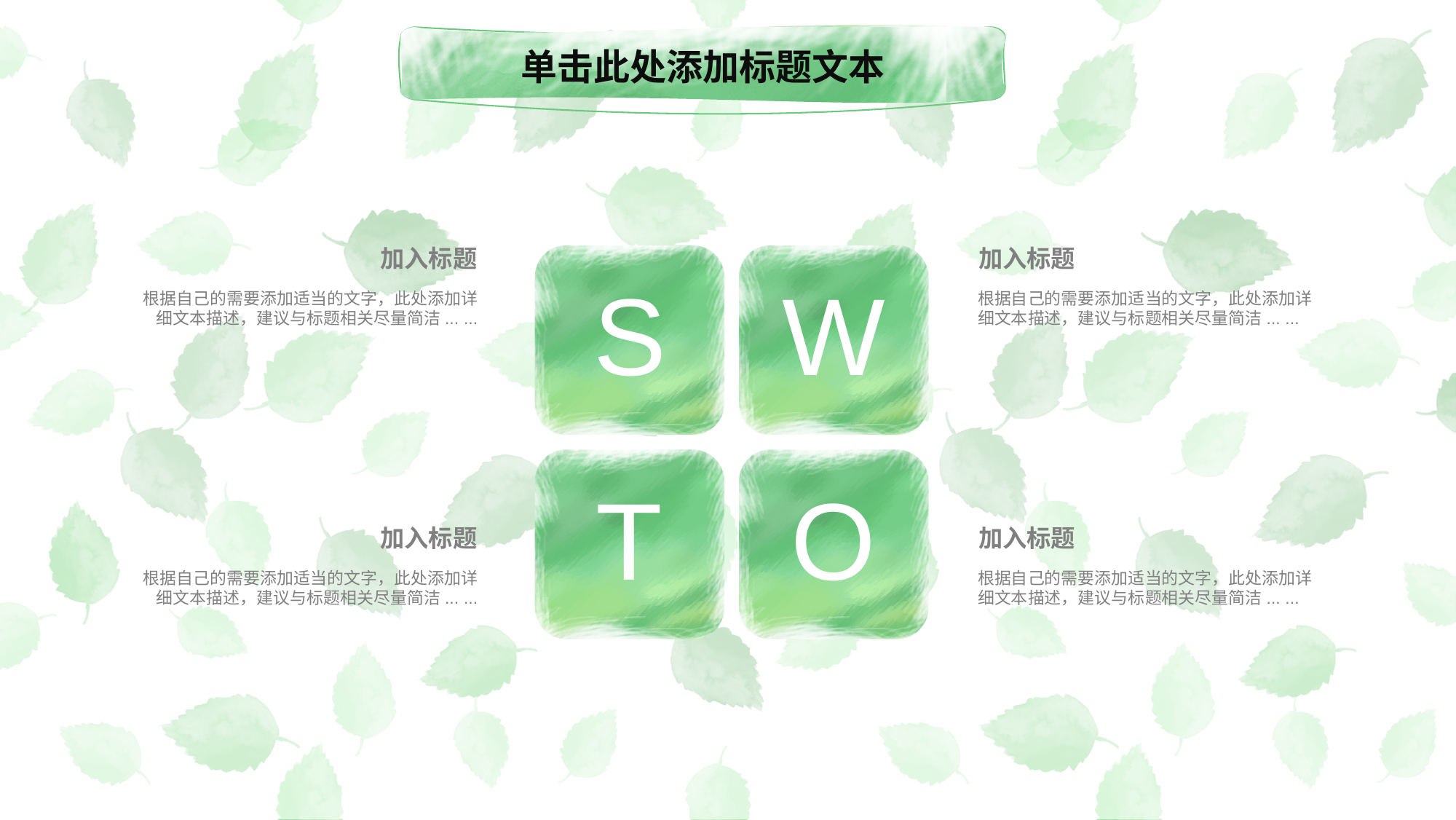

单击此处添加标题文本
加入标题
根据自己的需要添加适当的文字，此处添加详细文本描述，建议与标题相关尽量简洁... ...

加入标题
根据自己的需要添加适当的文字，此处添加详细文本描述，建议与标题相关尽量简洁... ...

S
W
T
O
加入标题
根据自己的需要添加适当的文字，此处添加详细文本描述，建议与标题相关尽量简洁... ...

加入标题
根据自己的需要添加适当的文字，此处添加详细文本描述，建议与标题相关尽量简洁... ...